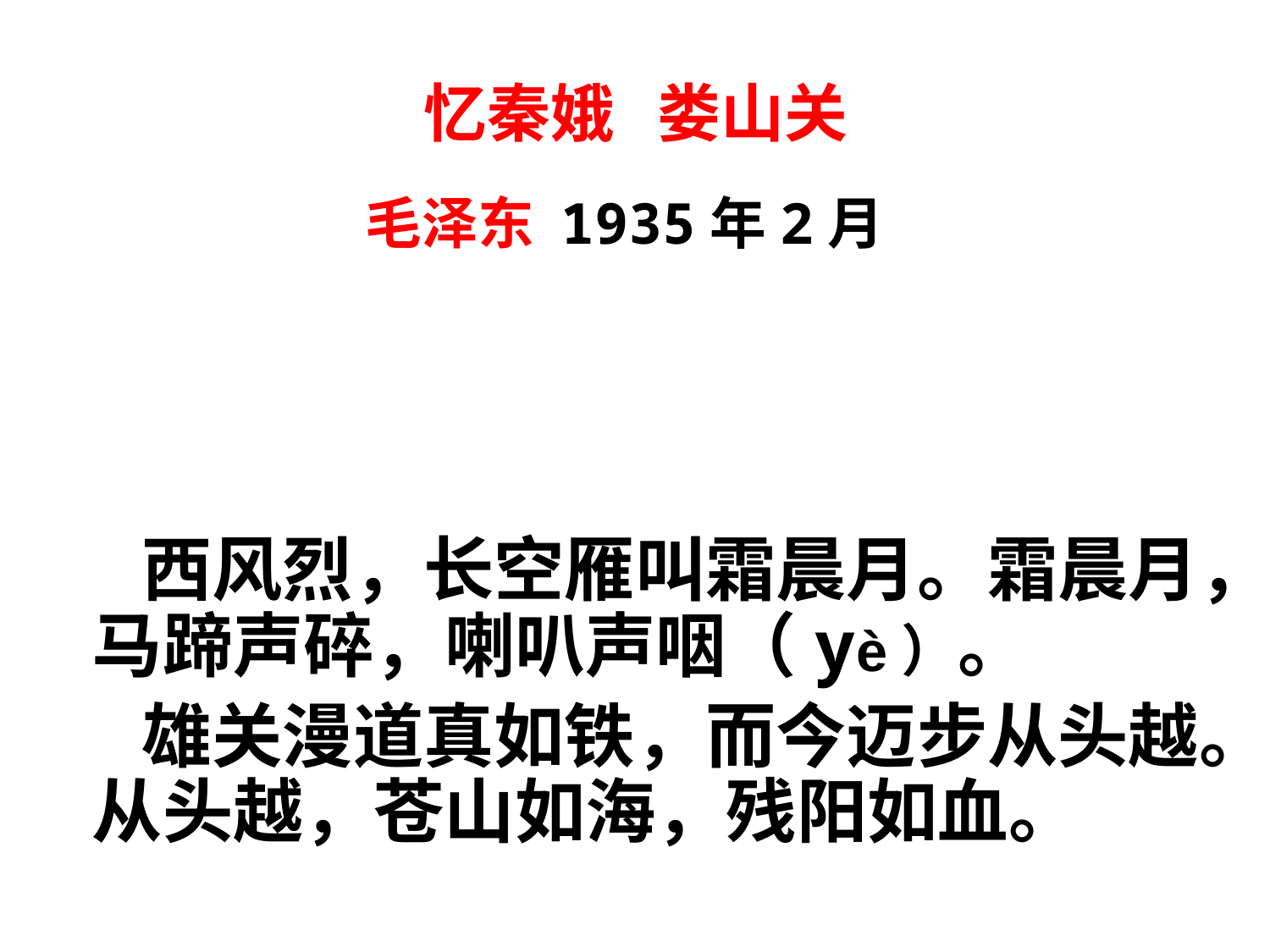

# 忆秦娥   娄山关 毛泽东 1935年2月

     西风烈，长空雁叫霜晨月。霜晨月，马蹄声碎，喇叭声咽（yè）。
     雄关漫道真如铁，而今迈步从头越。从头越，苍山如海，残阳如血。